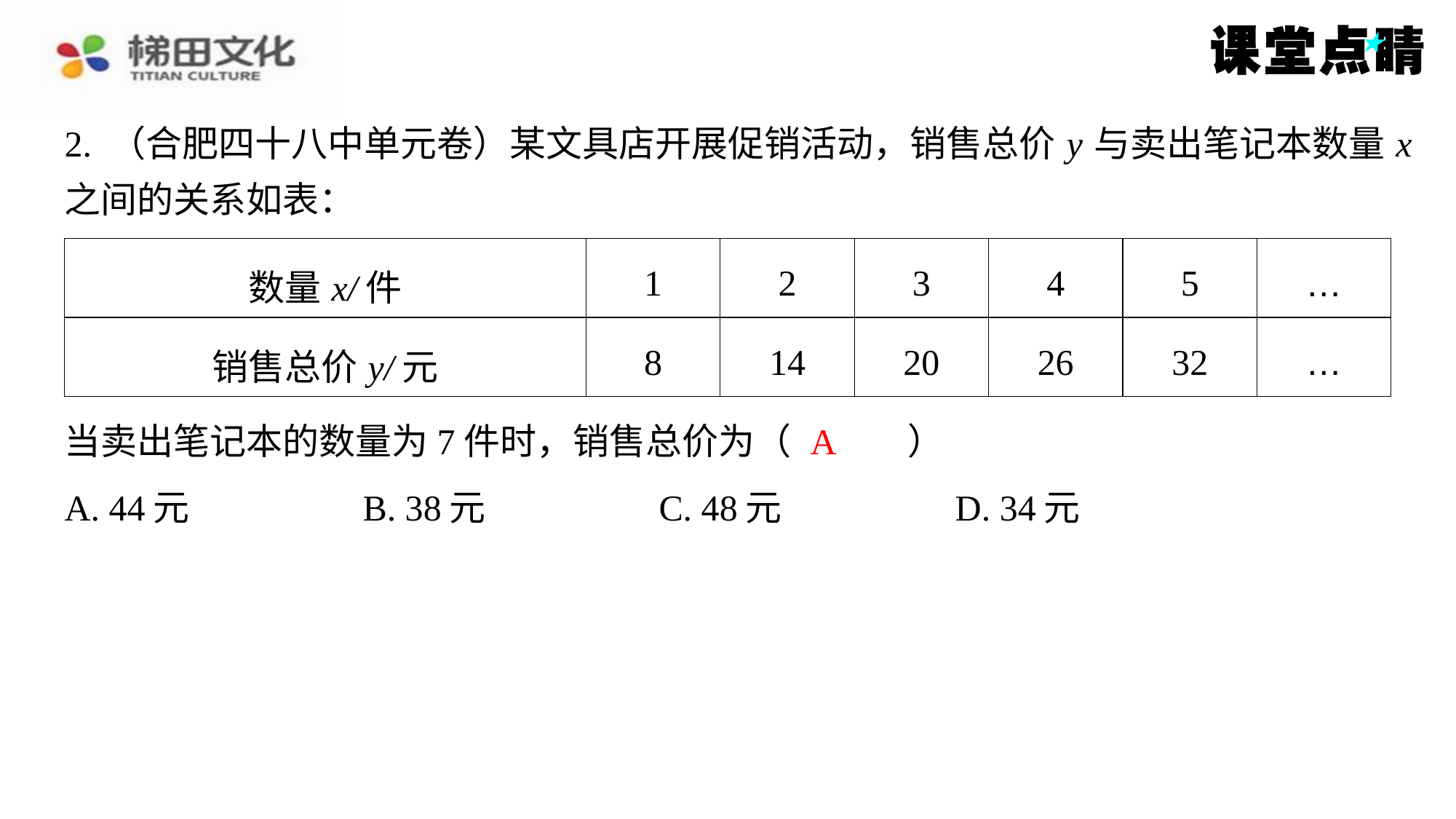

2. （合肥四十八中单元卷）某文具店开展促销活动，销售总价 y 与卖出笔记本数量 x
之间的关系如表：
| 数量x/件 | 1 | 2 | 3 | 4 | 5 | … |
| --- | --- | --- | --- | --- | --- | --- |
| 销售总价y/元 | 8 | 14 | 20 | 26 | 32 | … |
A
当卖出笔记本的数量为7件时，销售总价为（　A　）
| A. 44元 | B. 38元 | C. 48元 | D. 34元 |
| --- | --- | --- | --- |